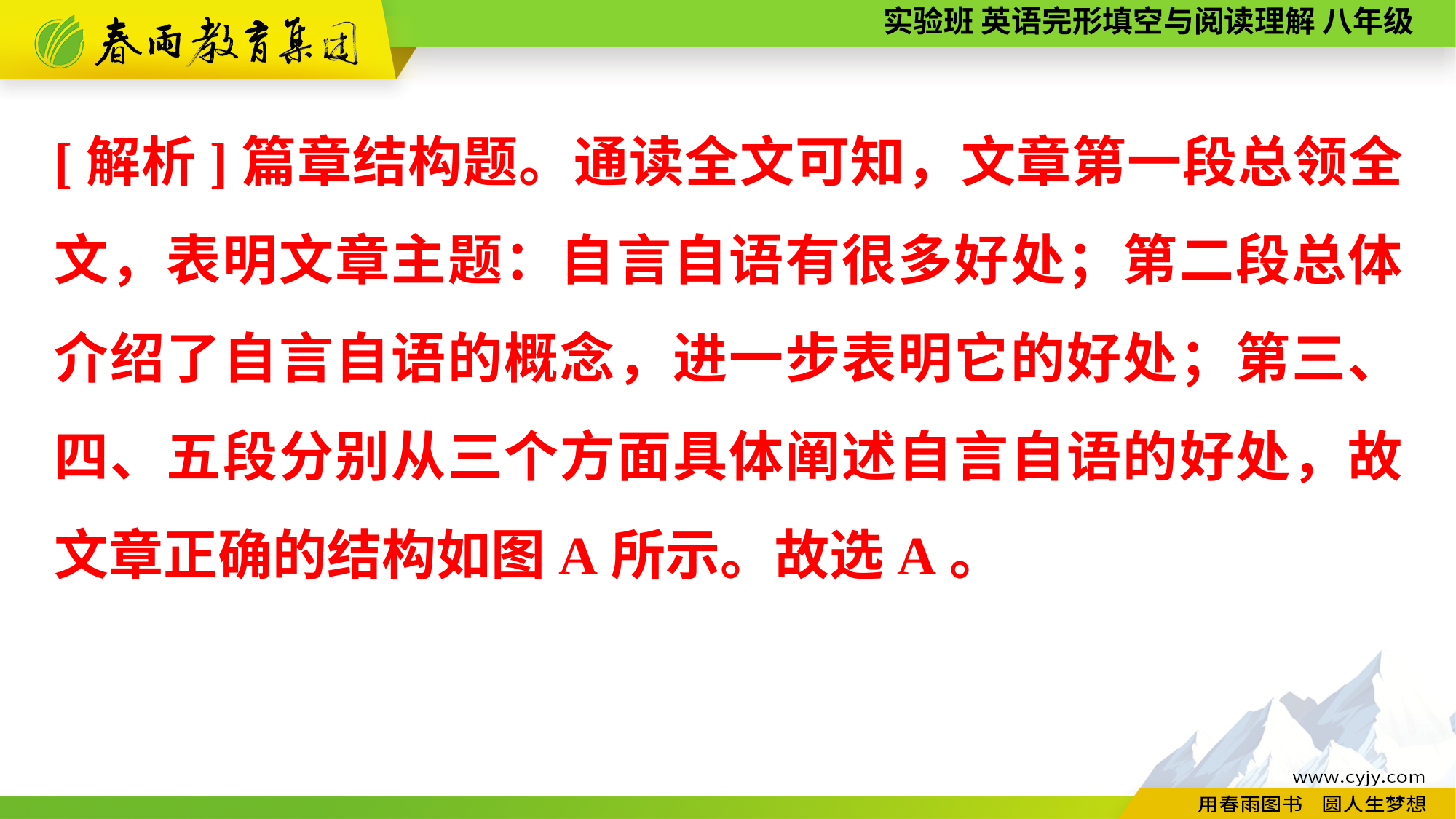

[解析]篇章结构题。通读全文可知，文章第一段总领全文，表明文章主题：自言自语有很多好处；第二段总体介绍了自言自语的概念，进一步表明它的好处；第三、四、五段分别从三个方面具体阐述自言自语的好处，故文章正确的结构如图A所示。故选A。